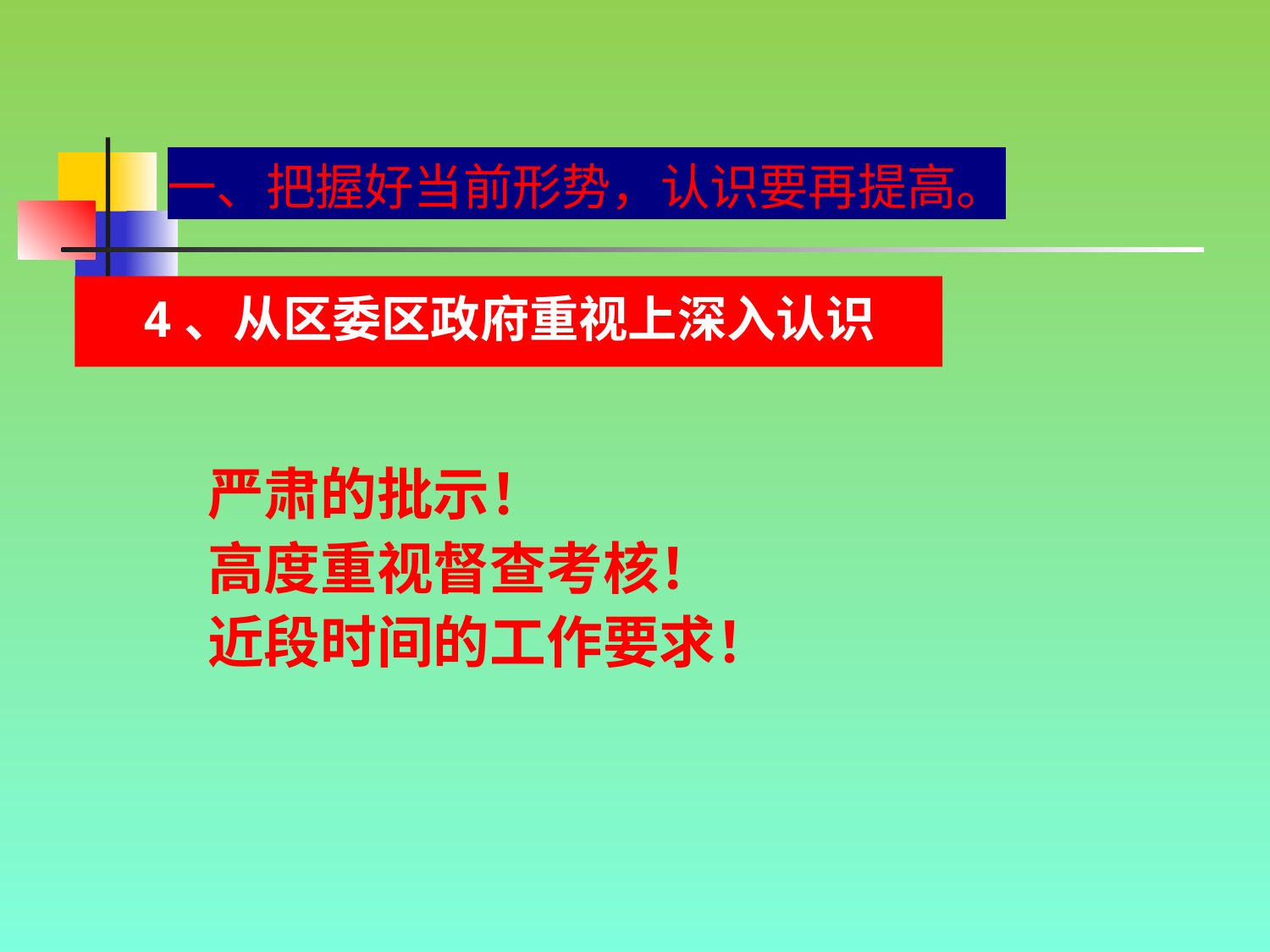

一、把握好当前形势，认识要再提高。
4、从区委区政府重视上深入认识

严肃的批示！
高度重视督查考核！
近段时间的工作要求！